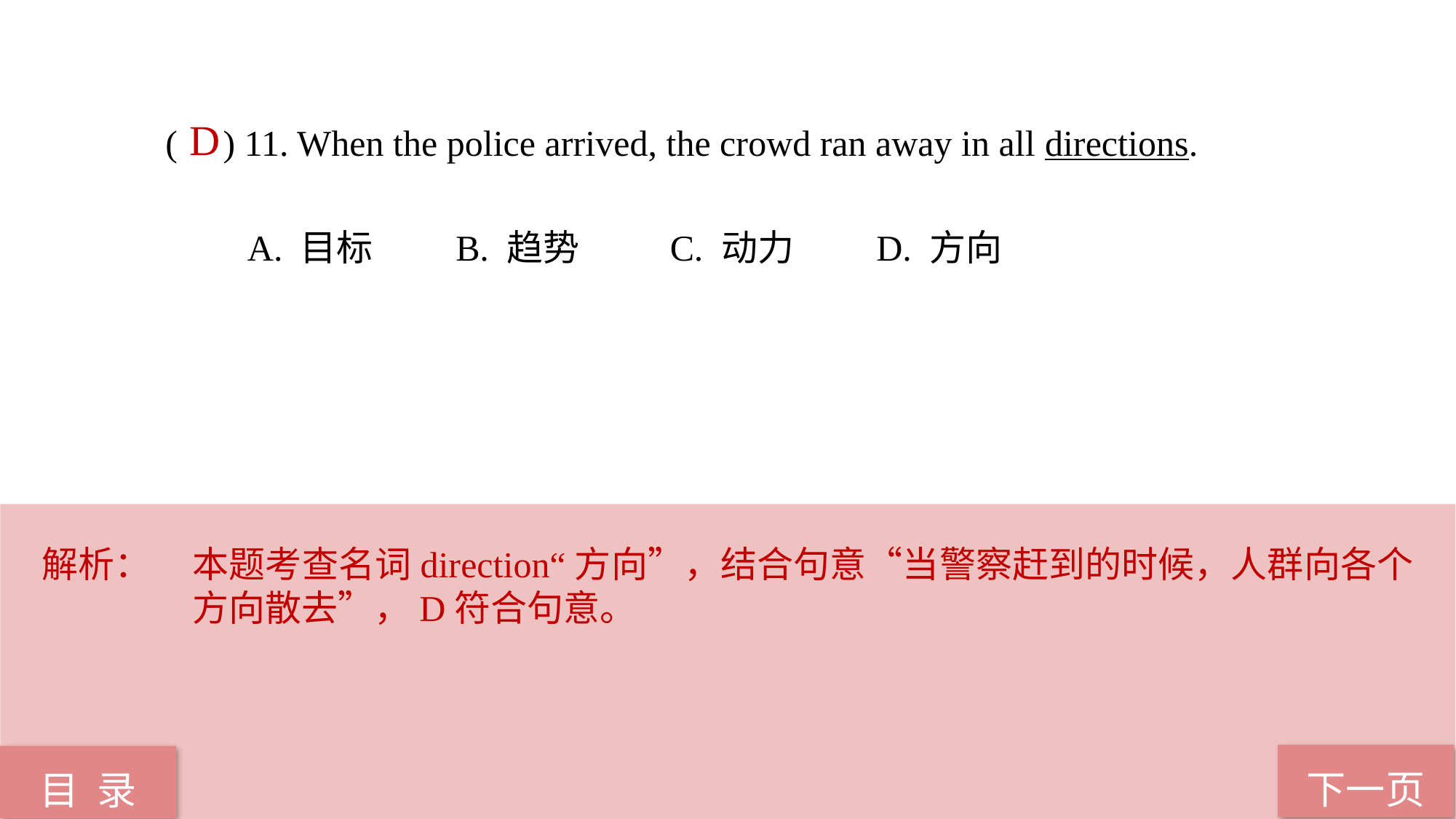

(     ) 11. When the police arrived, the crowd ran away in all directions.

         A. 目标         B. 趋势          C. 动力         D. 方向
D
解析：	本题考查名词direction“方向”，结合句意“当警察赶到的时候，人群向各个方向散去”，D符合句意。